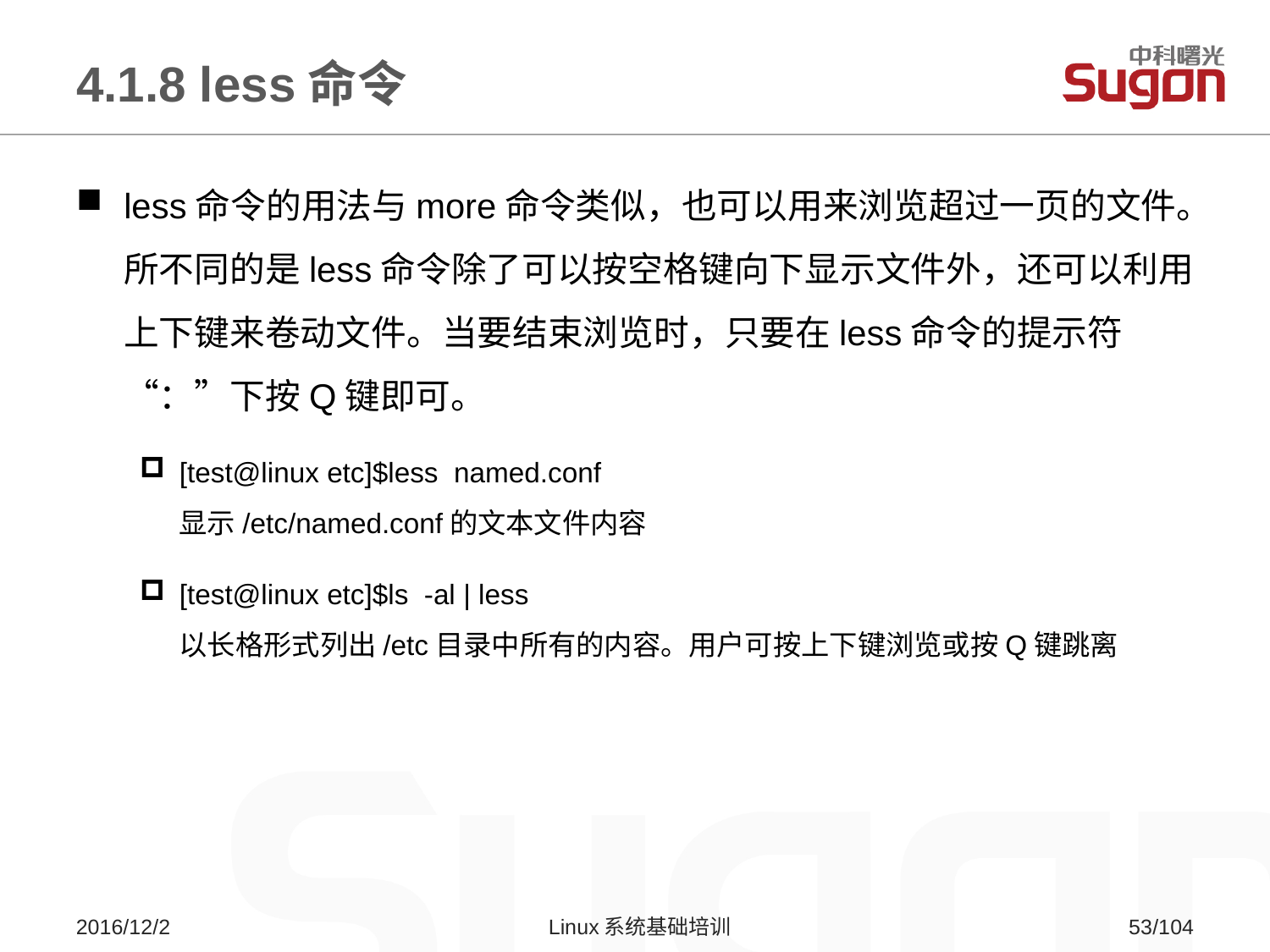

# 4.1.8 less命令
less命令的用法与more命令类似，也可以用来浏览超过一页的文件。所不同的是less命令除了可以按空格键向下显示文件外，还可以利用上下键来卷动文件。当要结束浏览时，只要在less命令的提示符“：”下按Q键即可。
[test@linux etc]$less  named.conf
显示/etc/named.conf的文本文件内容
[test@linux etc]$ls  -al | less
以长格形式列出/etc目录中所有的内容。用户可按上下键浏览或按Q键跳离